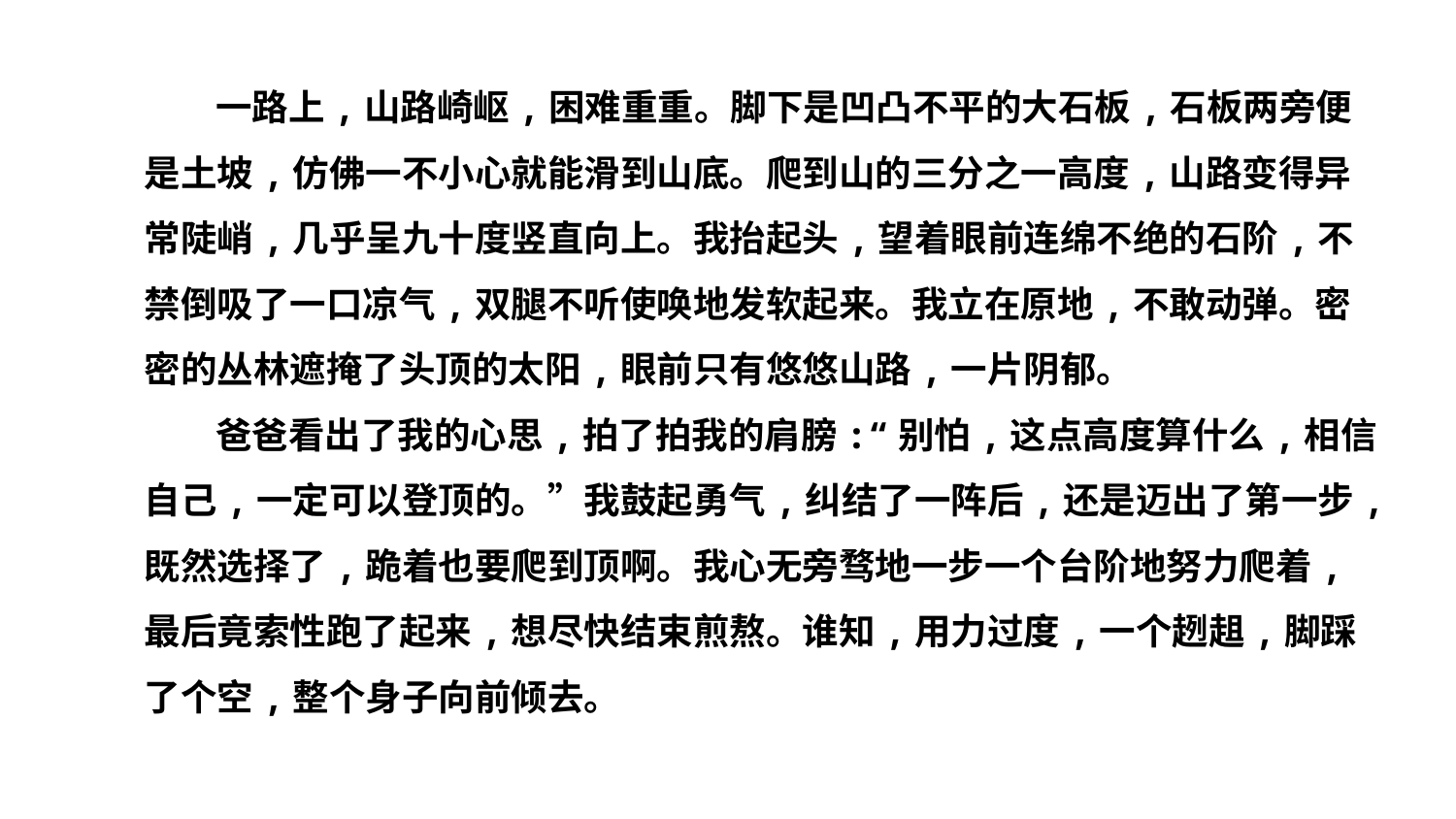

一路上,山路崎岖,困难重重。脚下是凹凸不平的大石板,石板两旁便是土坡,仿佛一不小心就能滑到山底。爬到山的三分之一高度,山路变得异常陡峭,几乎呈九十度竖直向上。我抬起头,望着眼前连绵不绝的石阶,不禁倒吸了一口凉气,双腿不听使唤地发软起来。我立在原地,不敢动弹。密密的丛林遮掩了头顶的太阳,眼前只有悠悠山路,一片阴郁。
爸爸看出了我的心思,拍了拍我的肩膀:“别怕,这点高度算什么,相信自己,一定可以登顶的。”我鼓起勇气,纠结了一阵后,还是迈出了第一步,既然选择了,跪着也要爬到顶啊。我心无旁骛地一步一个台阶地努力爬着,最后竟索性跑了起来,想尽快结束煎熬。谁知,用力过度,一个趔趄,脚踩了个空,整个身子向前倾去。